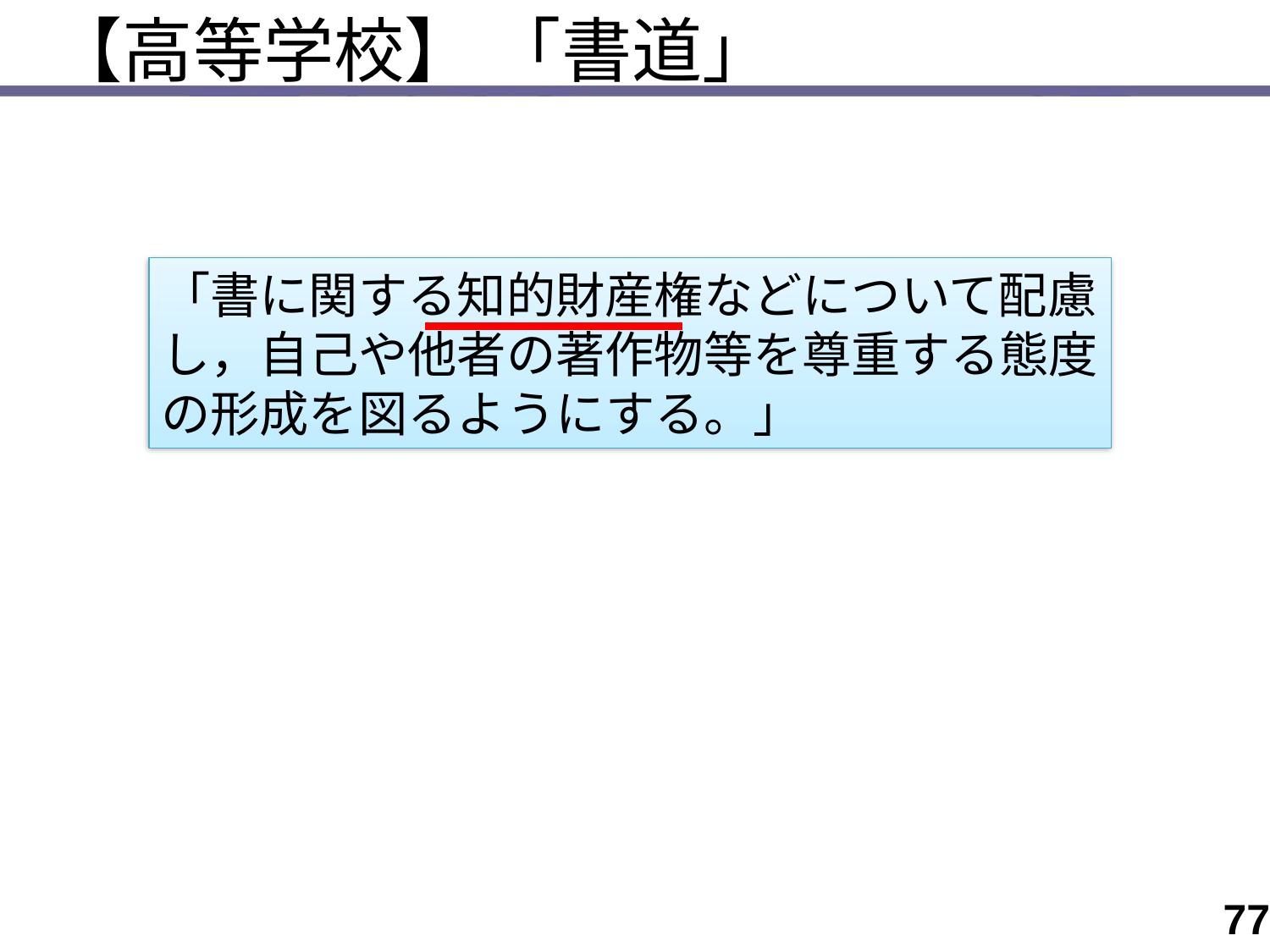

【高等学校】 「書道」
「書に関する知的財産権などについて配慮し，自己や他者の著作物等を尊重する態度の形成を図るようにする。」
77